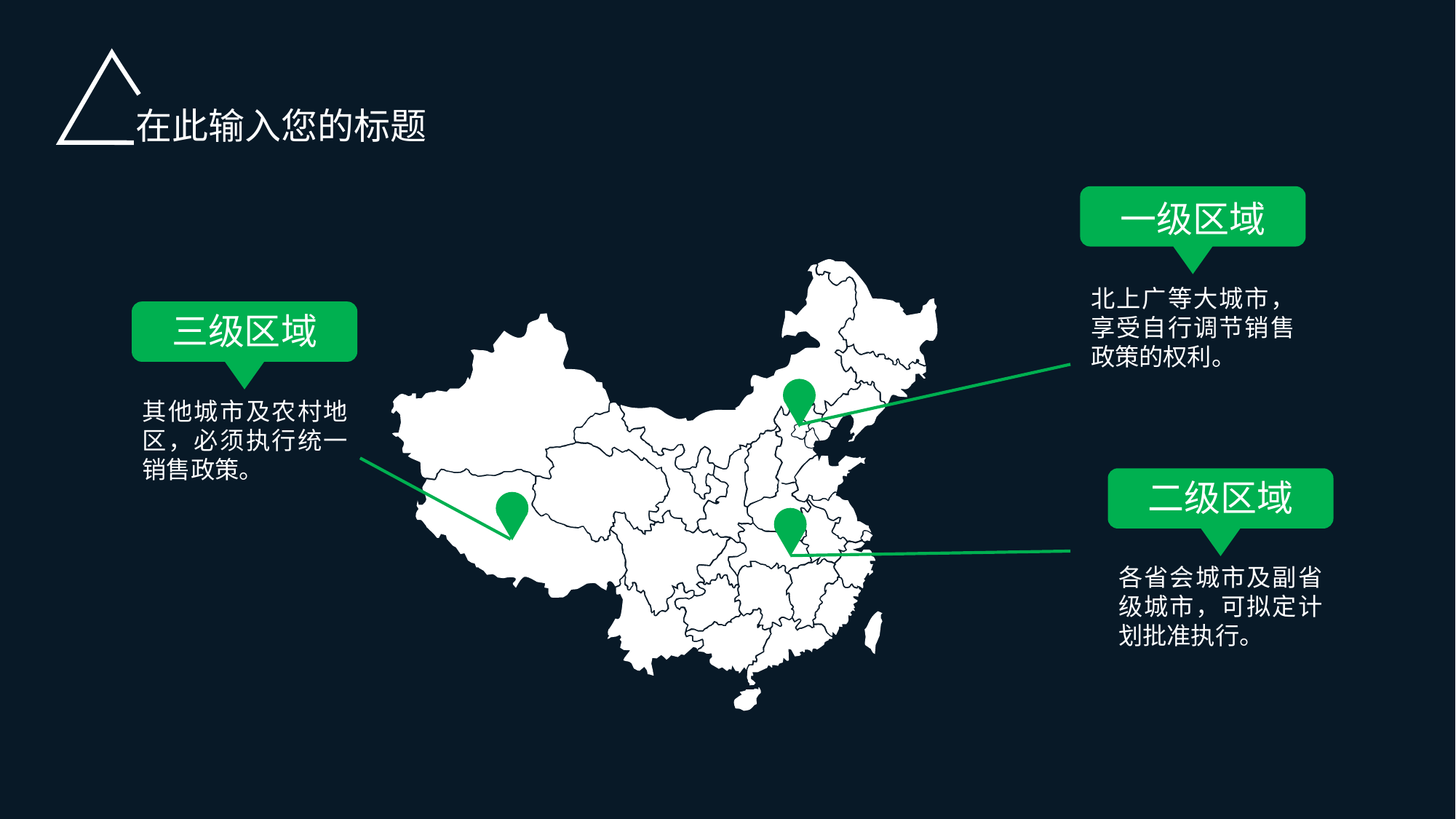

在此输入您的标题

一级区域

北上广等大城市，享受自行调节销售政策的权利。

三级区域

其他城市及农村地区，必须执行统一销售政策。

二级区域

各省会城市及副省级城市，可拟定计划批准执行。